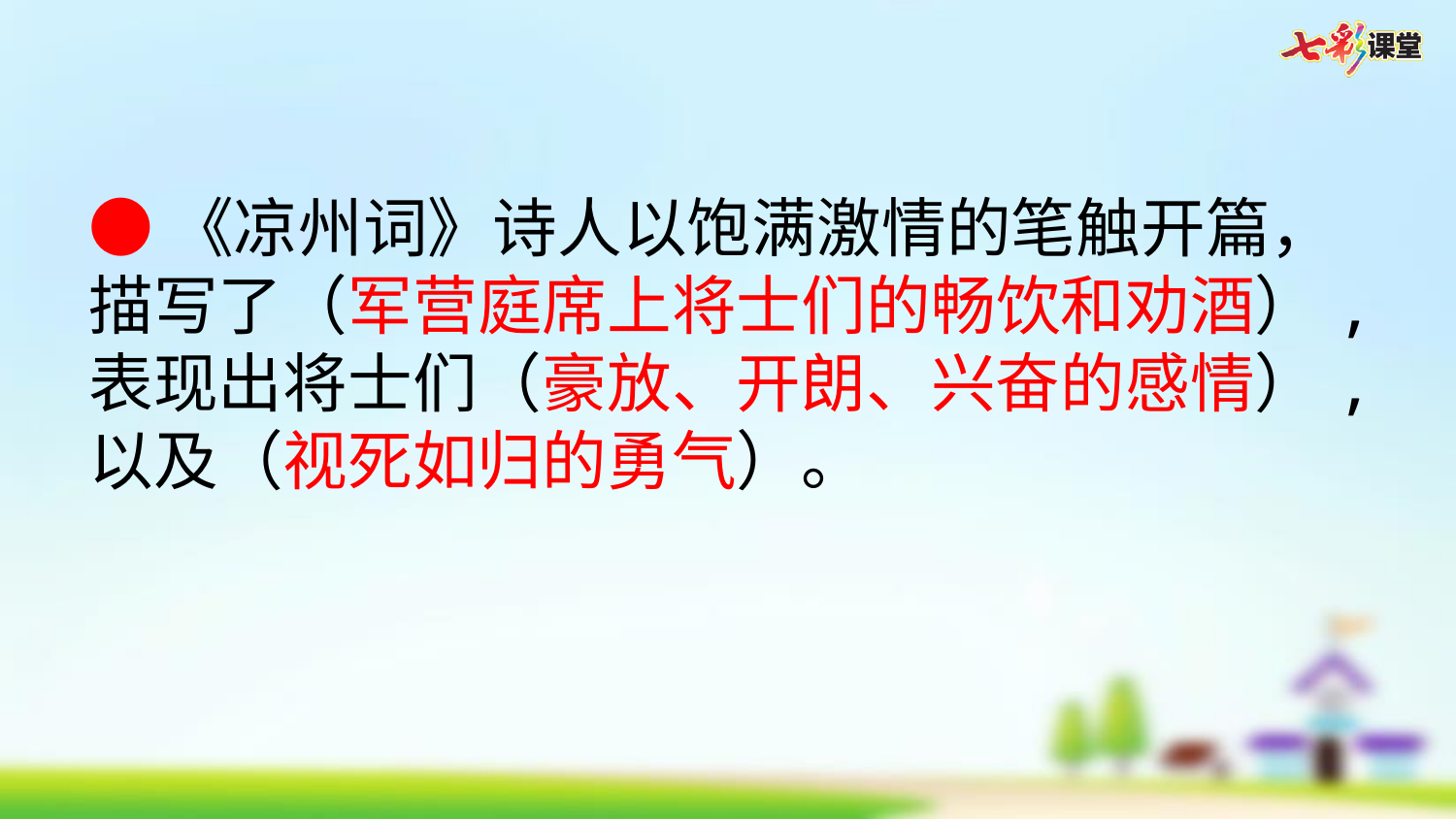

●《凉州词》诗人以饱满激情的笔触开篇，描写了（军营庭席上将士们的畅饮和劝酒）,表现出将士们（豪放、开朗、兴奋的感情）,以及（视死如归的勇气）。